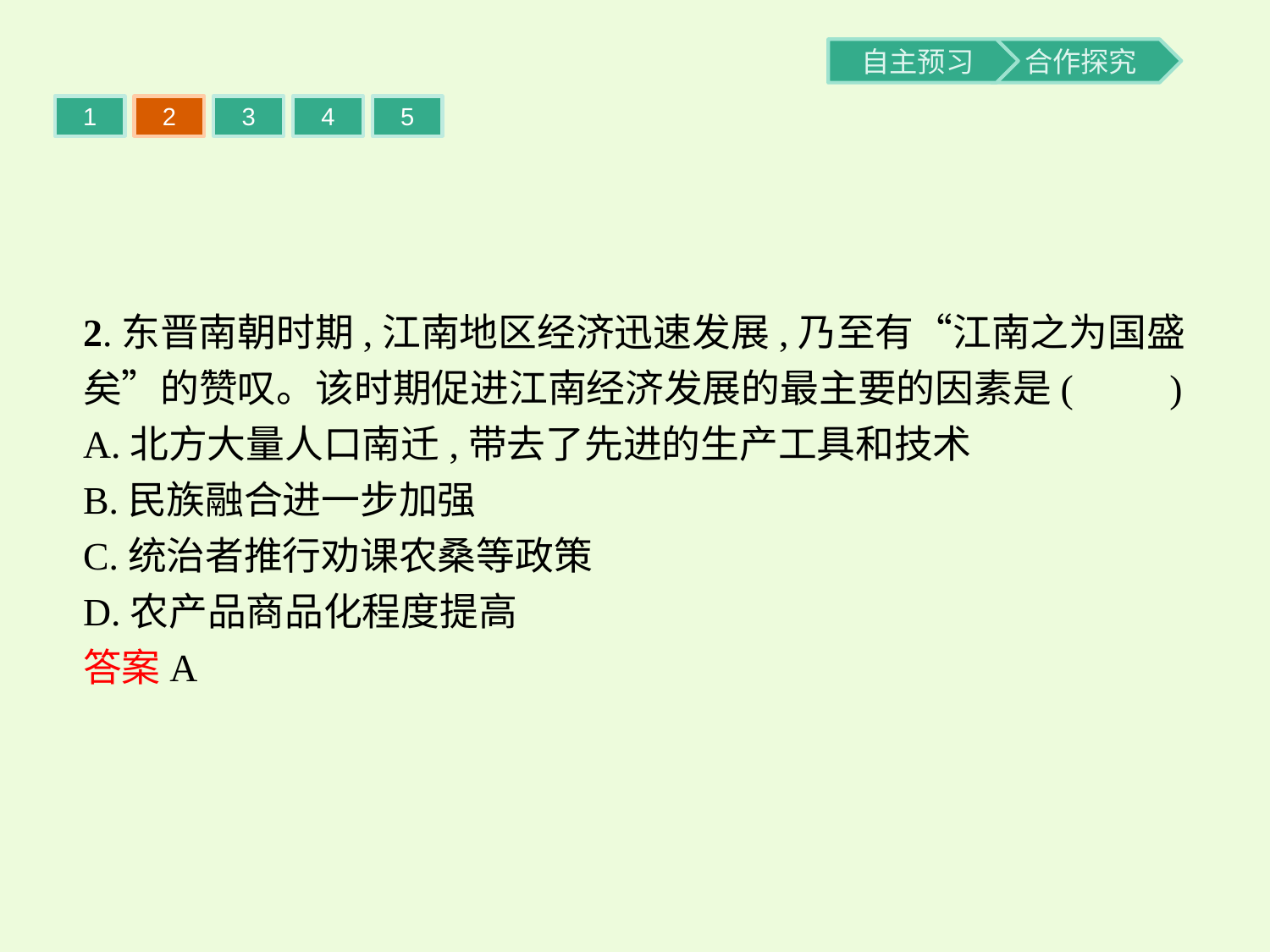

1
2
3
4
5
2.东晋南朝时期,江南地区经济迅速发展,乃至有“江南之为国盛矣”的赞叹。该时期促进江南经济发展的最主要的因素是(　　)
A.北方大量人口南迁,带去了先进的生产工具和技术
B.民族融合进一步加强
C.统治者推行劝课农桑等政策
D.农产品商品化程度提高
答案A